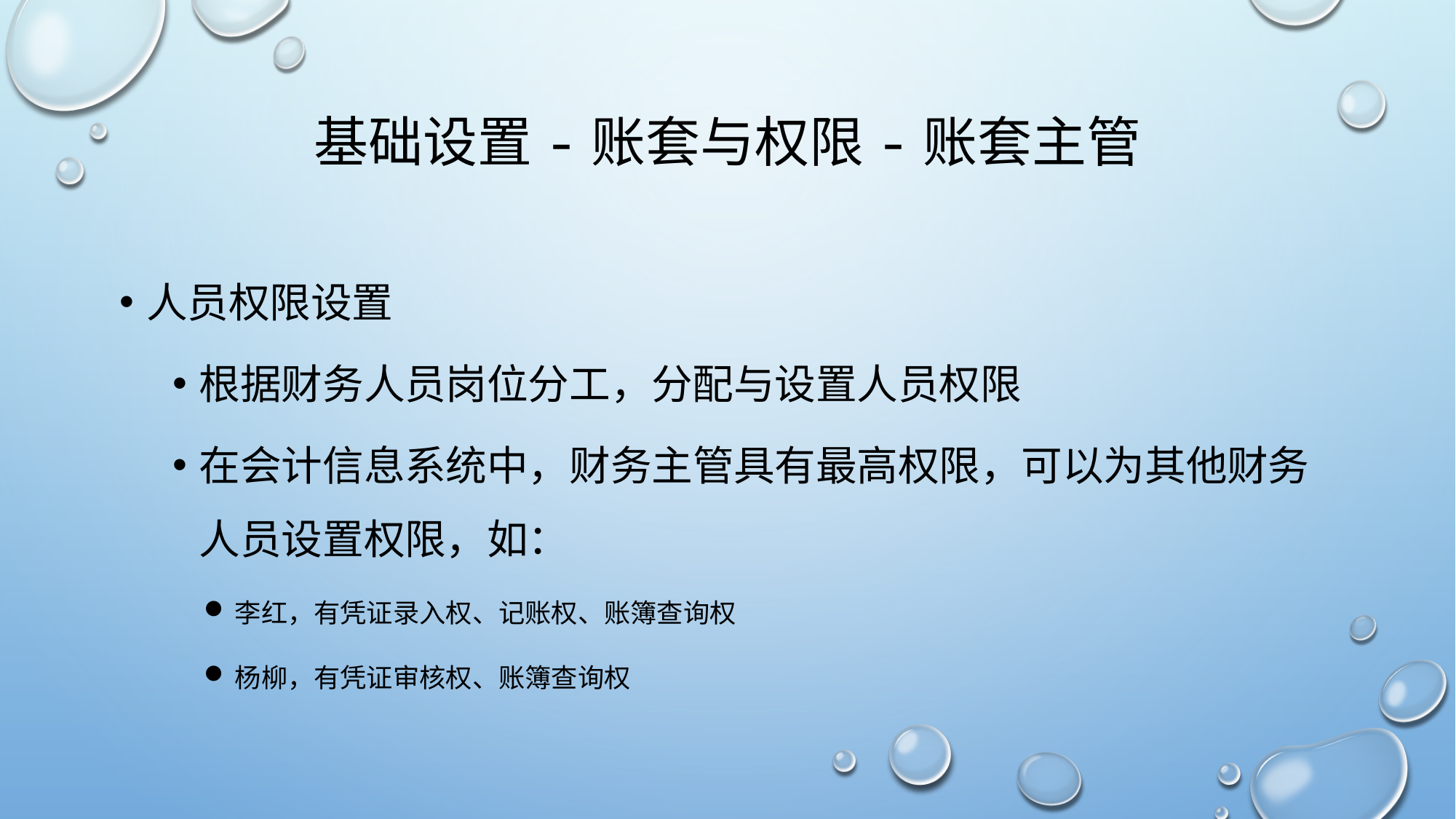

# 基础设置-账套与权限-账套主管
人员权限设置
根据财务人员岗位分工，分配与设置人员权限
在会计信息系统中，财务主管具有最高权限，可以为其他财务人员设置权限，如：
李红，有凭证录入权、记账权、账簿查询权
杨柳，有凭证审核权、账簿查询权